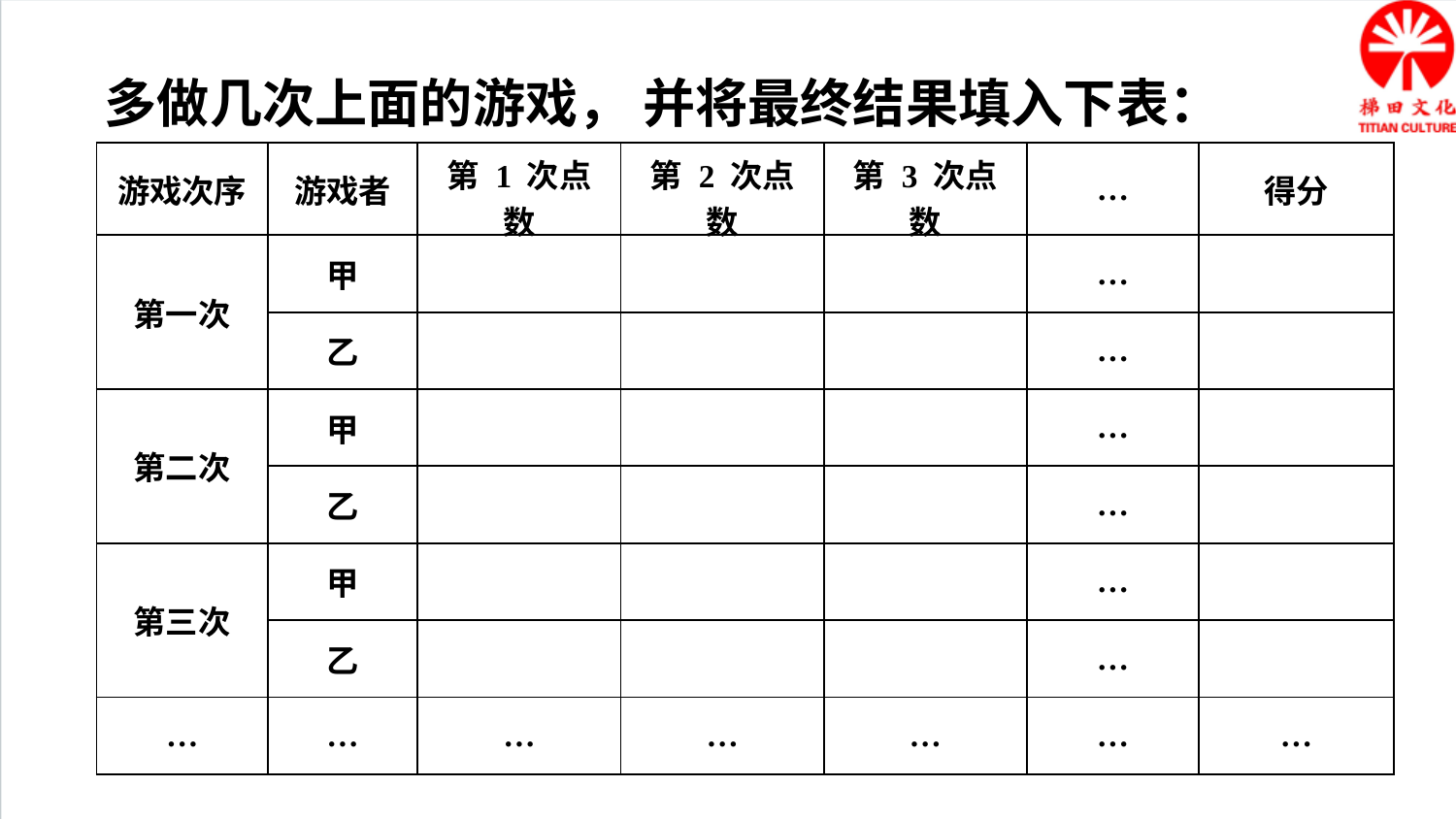

多做几次上面的游戏， 并将最终结果填入下表：
| 游戏次序 | 游戏者 | 第 1 次点数 | 第 2 次点数 | 第 3 次点数 | … | 得分 |
| --- | --- | --- | --- | --- | --- | --- |
| 第一次 | 甲 |  |  |  | … |  |
|  | 乙 |  |  |  | … |  |
| 第二次 | 甲 |  |  |  | … |  |
|  | 乙 |  |  |  | … |  |
| 第三次 | 甲 |  |  |  | … |  |
|  | 乙 |  |  |  | … |  |
| … | … | … | … | … | … | … |